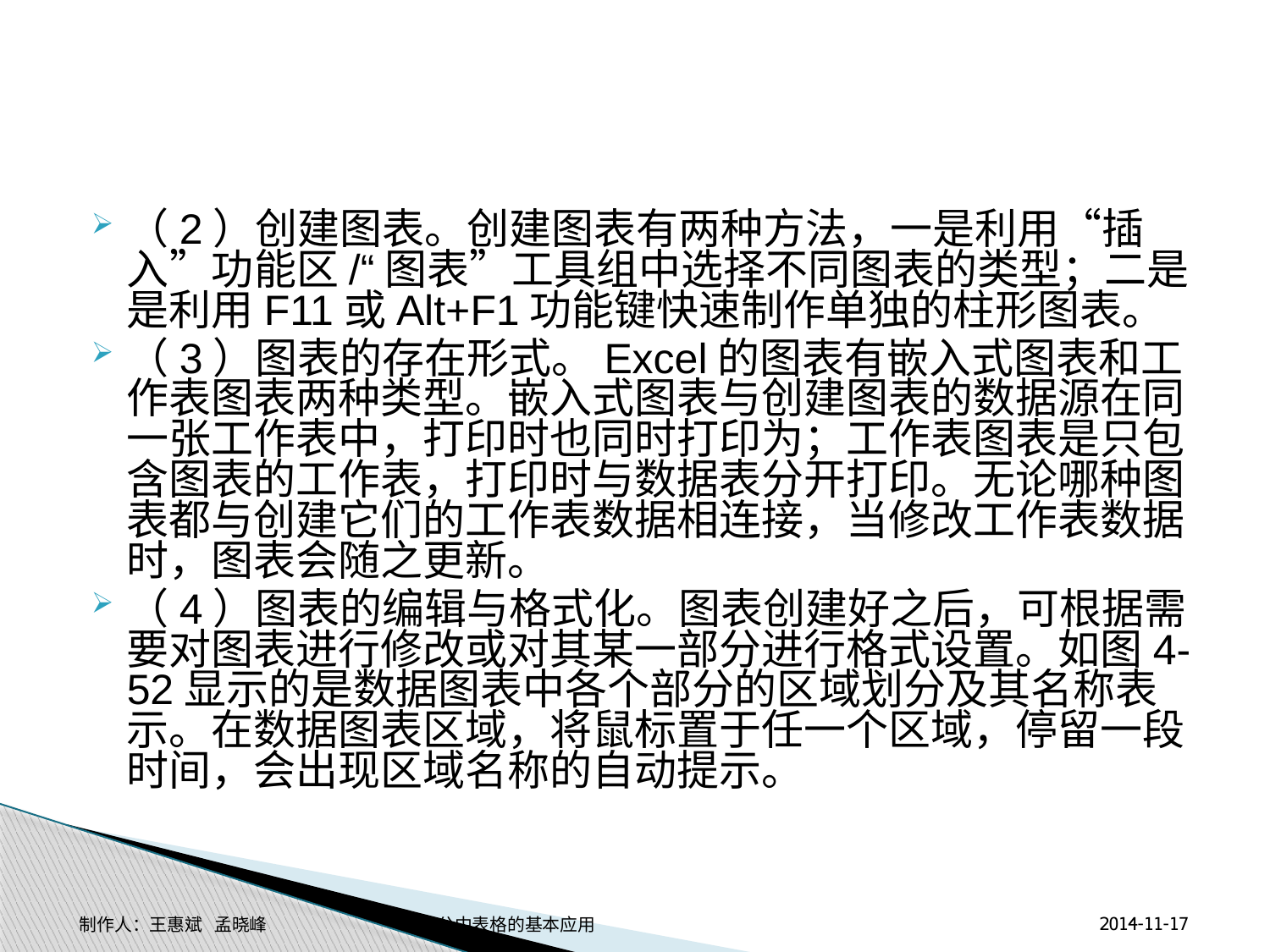

#
（2）创建图表。创建图表有两种方法，一是利用“插入”功能区/“图表”工具组中选择不同图表的类型；二是是利用F11或Alt+F1功能键快速制作单独的柱形图表。
（3）图表的存在形式。Excel的图表有嵌入式图表和工作表图表两种类型。嵌入式图表与创建图表的数据源在同一张工作表中，打印时也同时打印为；工作表图表是只包含图表的工作表，打印时与数据表分开打印。无论哪种图表都与创建它们的工作表数据相连接，当修改工作表数据时，图表会随之更新。
（4）图表的编辑与格式化。图表创建好之后，可根据需要对图表进行修改或对其某一部分进行格式设置。如图4-52显示的是数据图表中各个部分的区域划分及其名称表示。在数据图表区域，将鼠标置于任一个区域，停留一段时间，会出现区域名称的自动提示。
2014-11-17
制作人：王惠斌   孟晓峰                                      办公中表格的基本应用